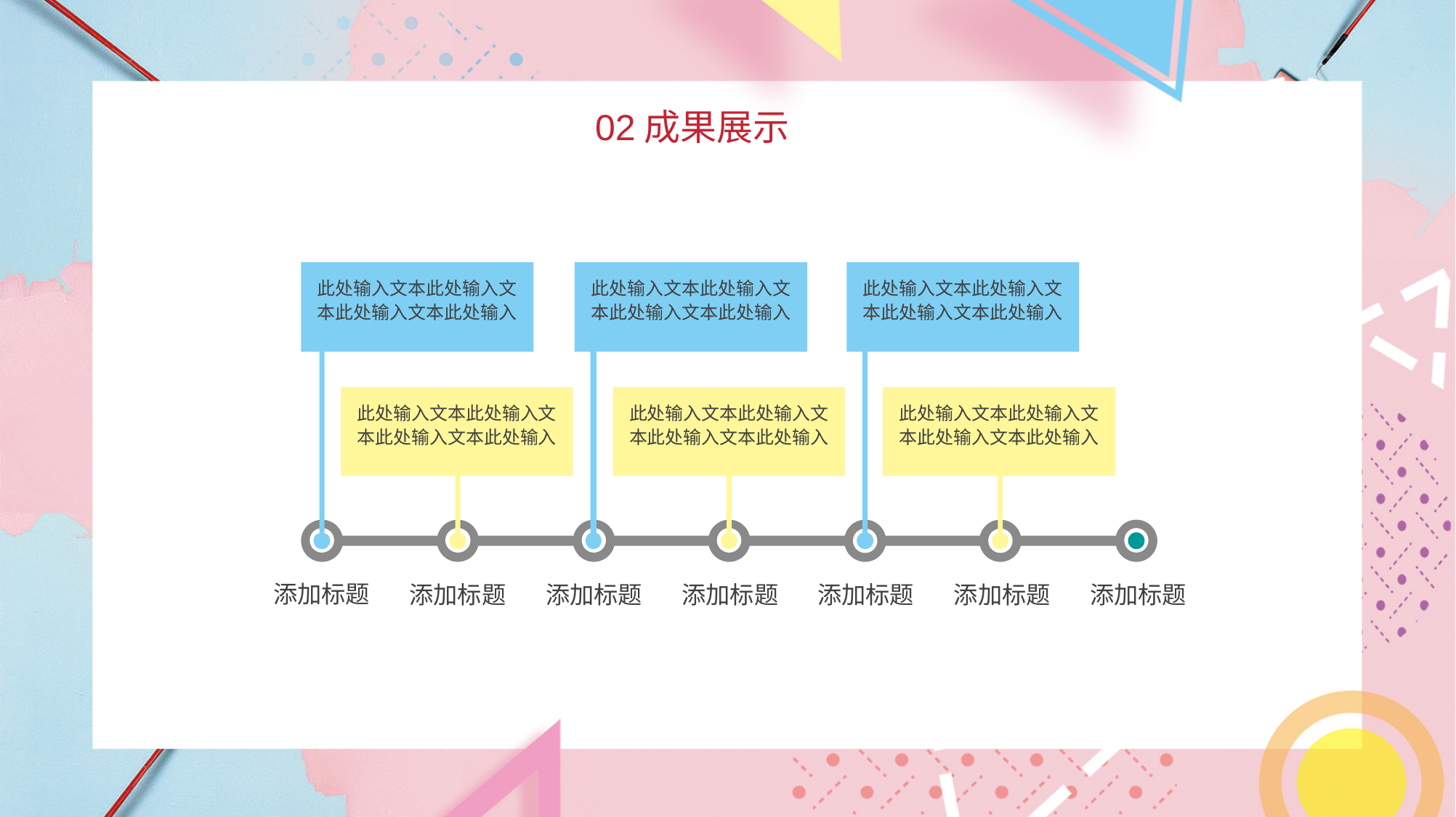

02成果展示
此处输入文本此处输入文本此处输入文本此处输入
此处输入文本此处输入文本此处输入文本此处输入
此处输入文本此处输入文本此处输入文本此处输入
此处输入文本此处输入文本此处输入文本此处输入
此处输入文本此处输入文本此处输入文本此处输入
此处输入文本此处输入文本此处输入文本此处输入

添加标题
添加标题
添加标题
添加标题
添加标题
添加标题
添加标题